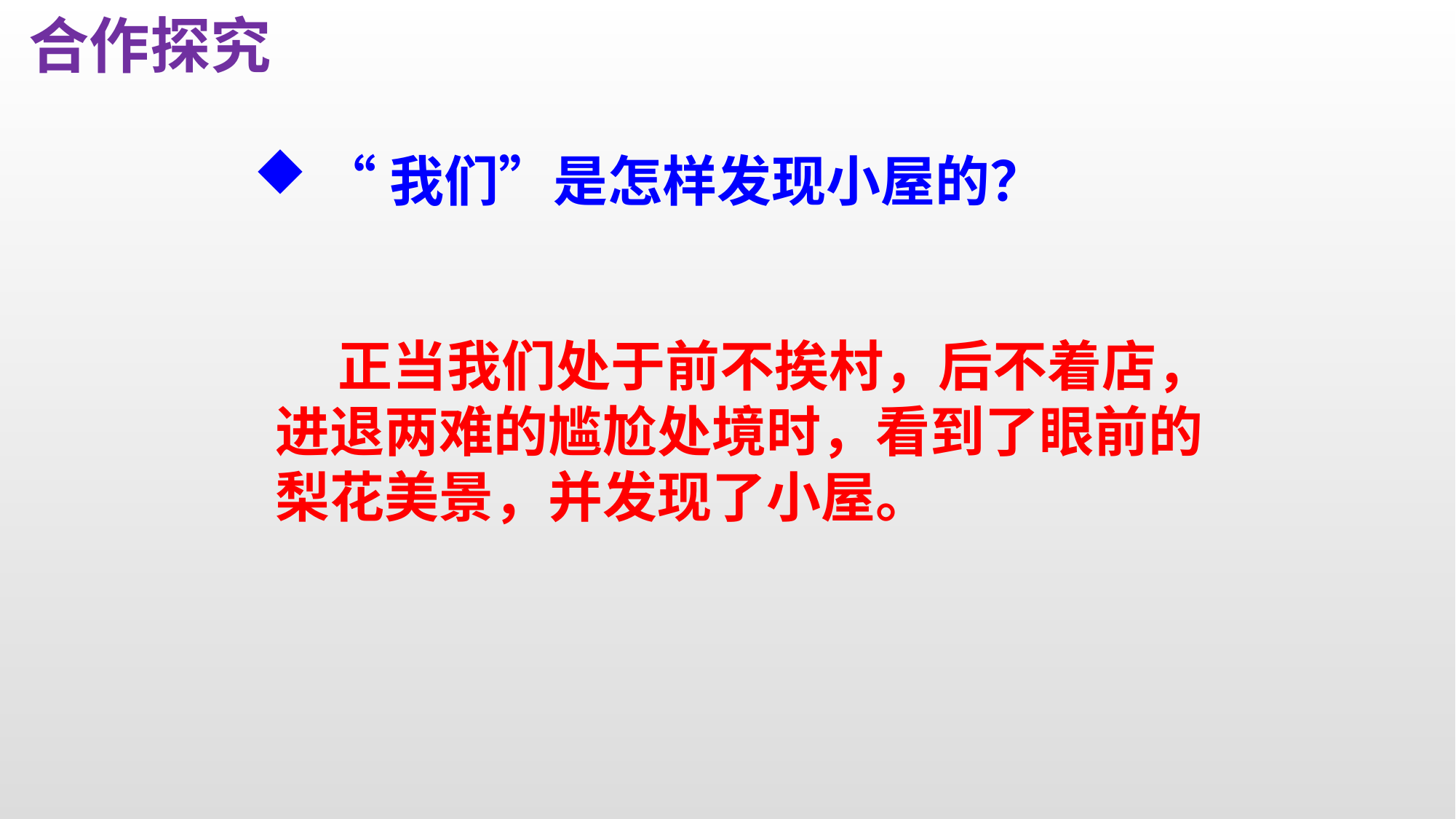

合作探究
“我们”是怎样发现小屋的？
    正当我们处于前不挨村，后不着店，进退两难的尴尬处境时，看到了眼前的梨花美景，并发现了小屋。